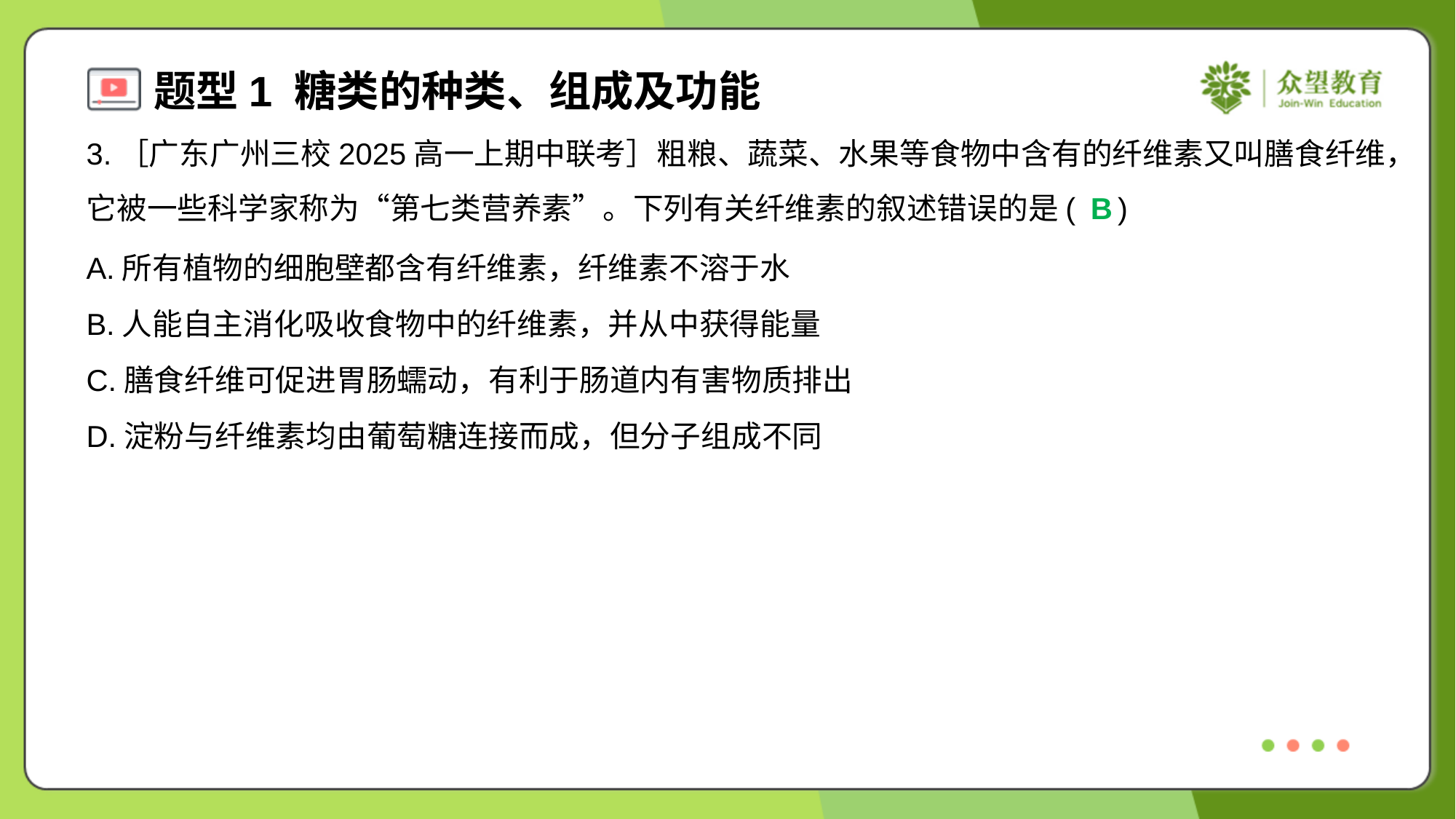

3.［广东广州三校2025高一上期中联考］粗粮、蔬菜、水果等食物中含有的纤维素又叫膳食纤维，
它被一些科学家称为“第七类营养素”。下列有关纤维素的叙述错误的是(     )
B
A.所有植物的细胞壁都含有纤维素，纤维素不溶于水
B.人能自主消化吸收食物中的纤维素，并从中获得能量
C.膳食纤维可促进胃肠蠕动，有利于肠道内有害物质排出
D.淀粉与纤维素均由葡萄糖连接而成，但分子组成不同